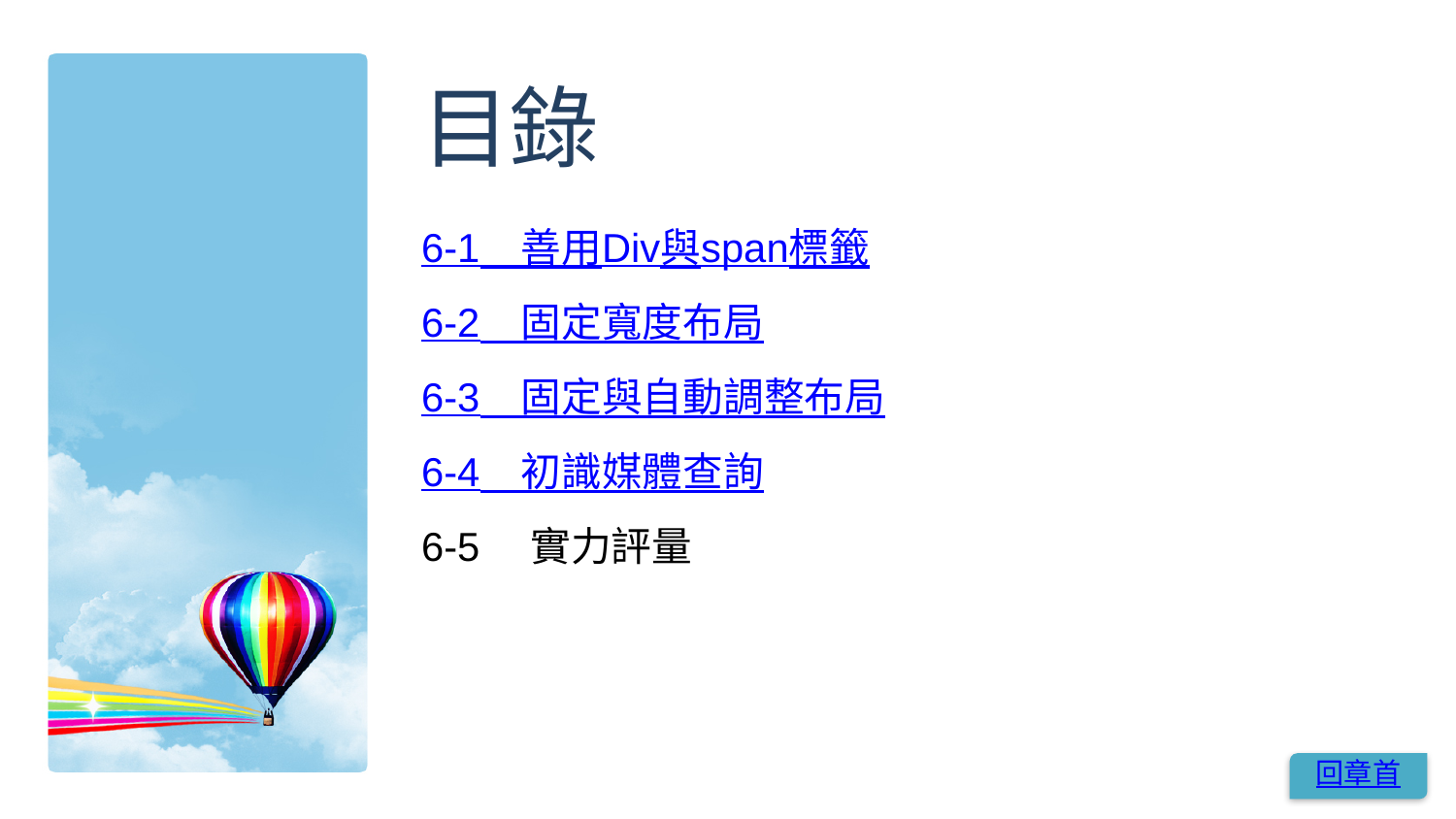

# 目錄
6-1　善用Div與span標籤
6-2　固定寬度布局
6-3　固定與自動調整布局
6-4　初識媒體查詢
6-5　實力評量
回章首